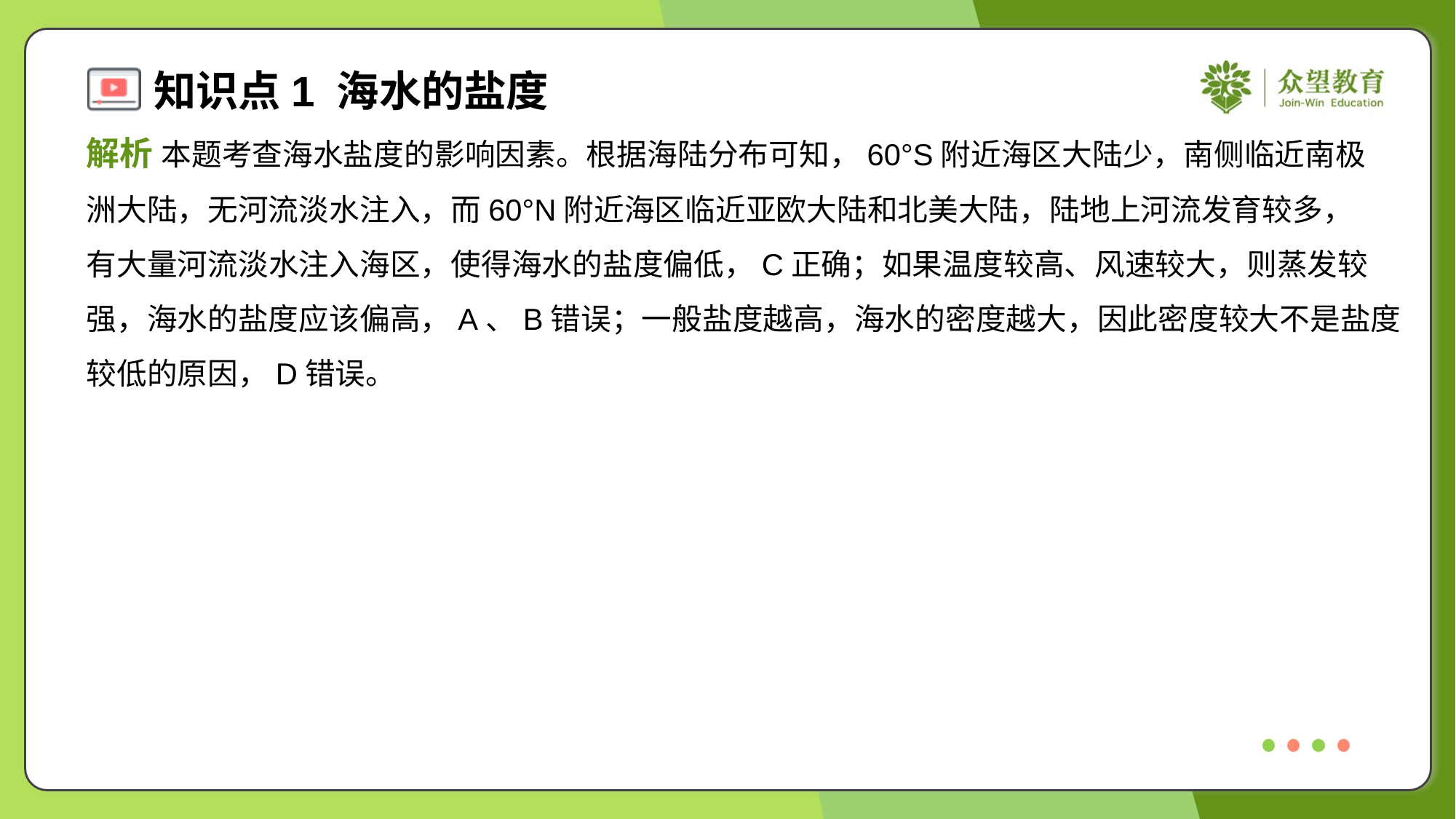

解析 本题考查海水盐度的影响因素。根据海陆分布可知，60°S附近海区大陆少，南侧临近南极
洲大陆，无河流淡水注入，而60°N附近海区临近亚欧大陆和北美大陆，陆地上河流发育较多，
有大量河流淡水注入海区，使得海水的盐度偏低，C正确；如果温度较高、风速较大，则蒸发较
强，海水的盐度应该偏高，A、B错误；一般盐度越高，海水的密度越大，因此密度较大不是盐度
较低的原因，D错误。